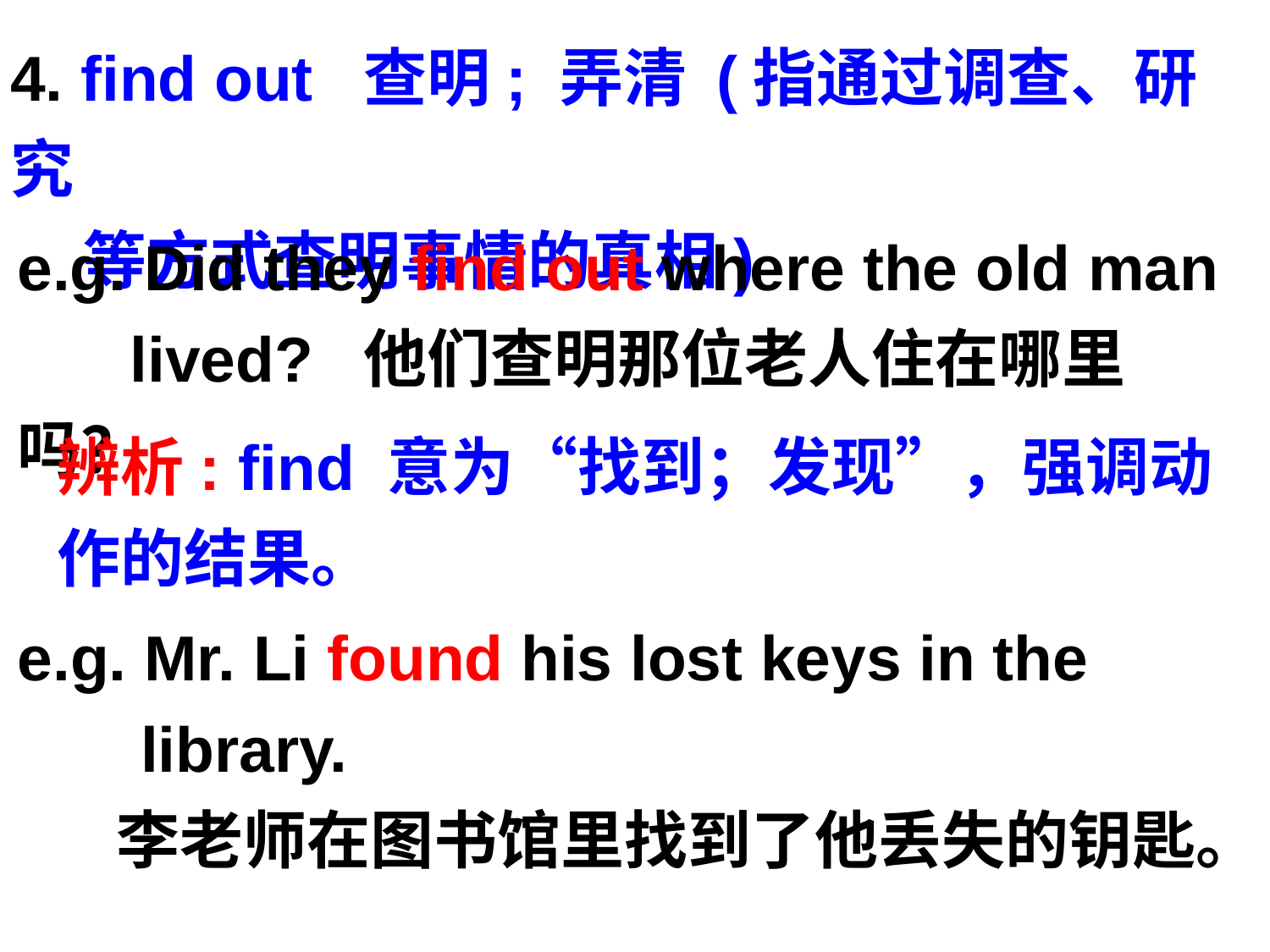

4. find out  查明; 弄清 (指通过调查、研究
    等方式查明事情的真相)
e.g. Did they find out where the old man 	lived?  他们查明那位老人住在哪里吗？
辨析: find 意为“找到；发现”，强调动作的结果。
e.g. Mr. Li found his lost keys in the
       library.
 	李老师在图书馆里找到了他丢失的钥匙。